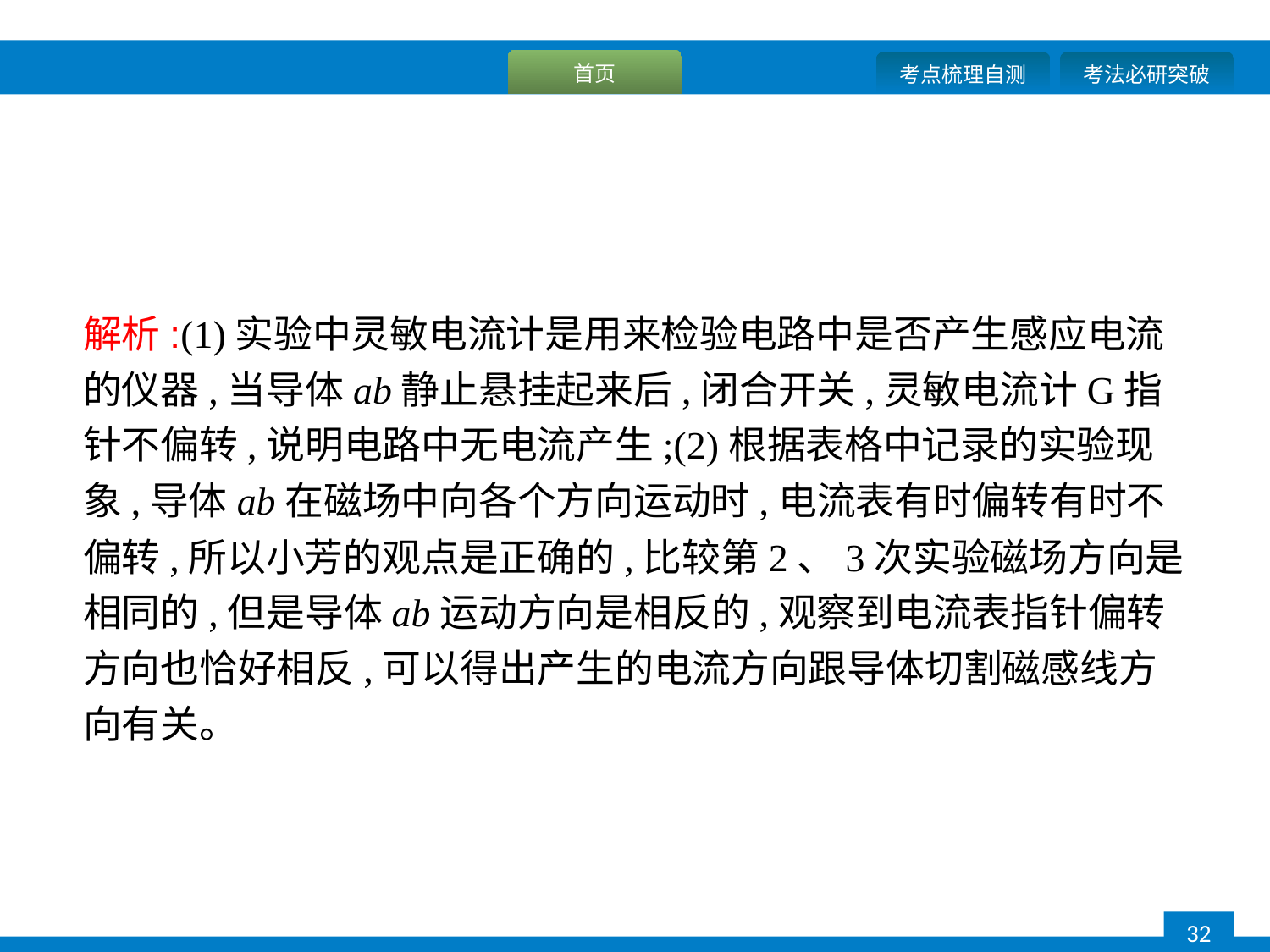

解析:(1)实验中灵敏电流计是用来检验电路中是否产生感应电流的仪器,当导体ab静止悬挂起来后,闭合开关,灵敏电流计G指针不偏转,说明电路中无电流产生;(2)根据表格中记录的实验现象,导体ab在磁场中向各个方向运动时,电流表有时偏转有时不偏转,所以小芳的观点是正确的,比较第2、3次实验磁场方向是相同的,但是导体ab运动方向是相反的,观察到电流表指针偏转方向也恰好相反,可以得出产生的电流方向跟导体切割磁感线方向有关。